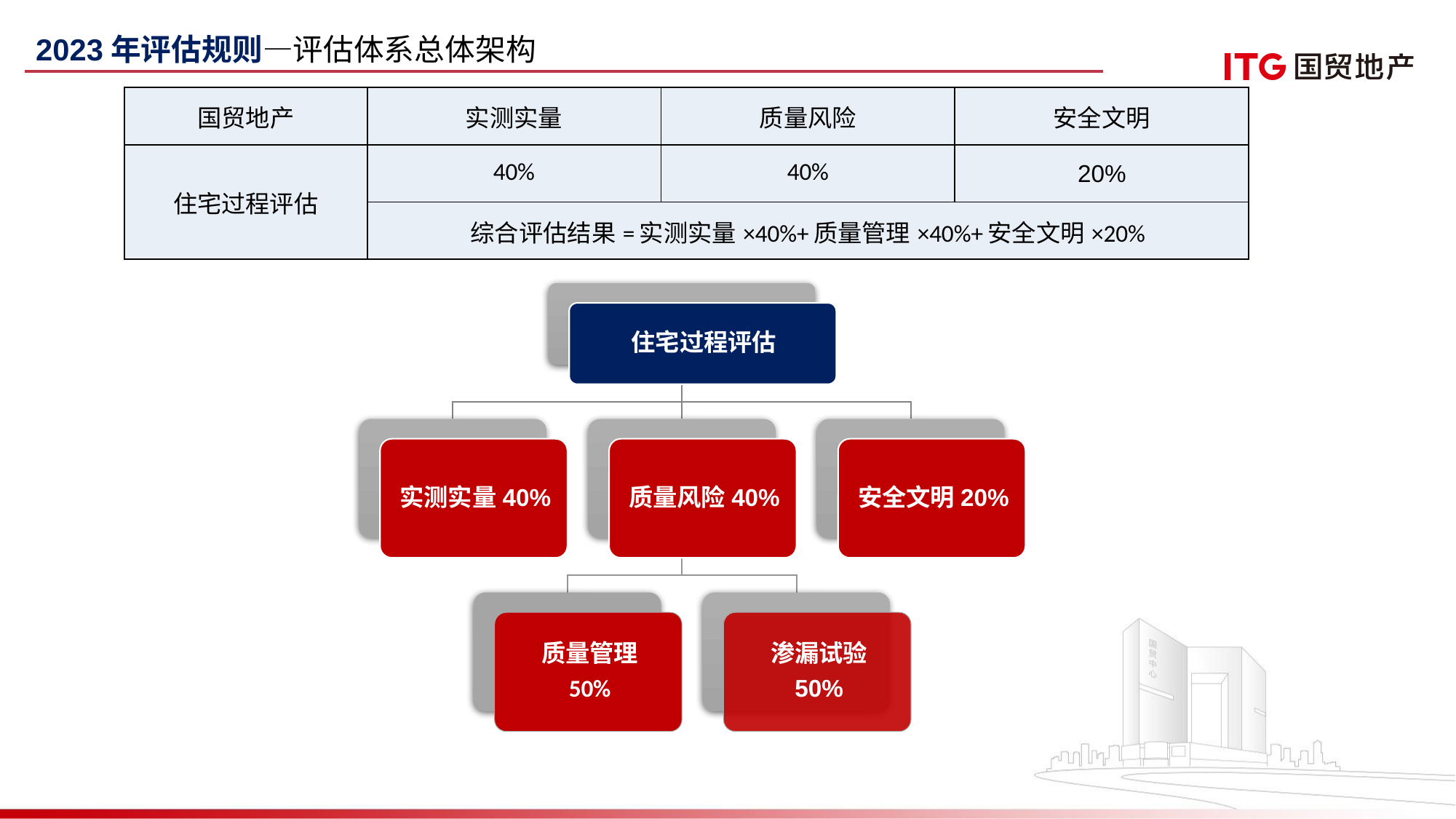

2023年评估规则—评估体系总体架构

| 国贸地产 | 实测实量 | 质量风险 | 安全文明 |
| --- | --- | --- | --- |
| 住宅过程评估 | 40% | 40% | 20% |
|  | 综合评估结果=实测实量×40%+质量管理×40%+安全文明×20% |  |  |
住宅过程评估
实测实量40%
质量风险40%
质量管理
50%
渗漏试验
50%
安全文明20%